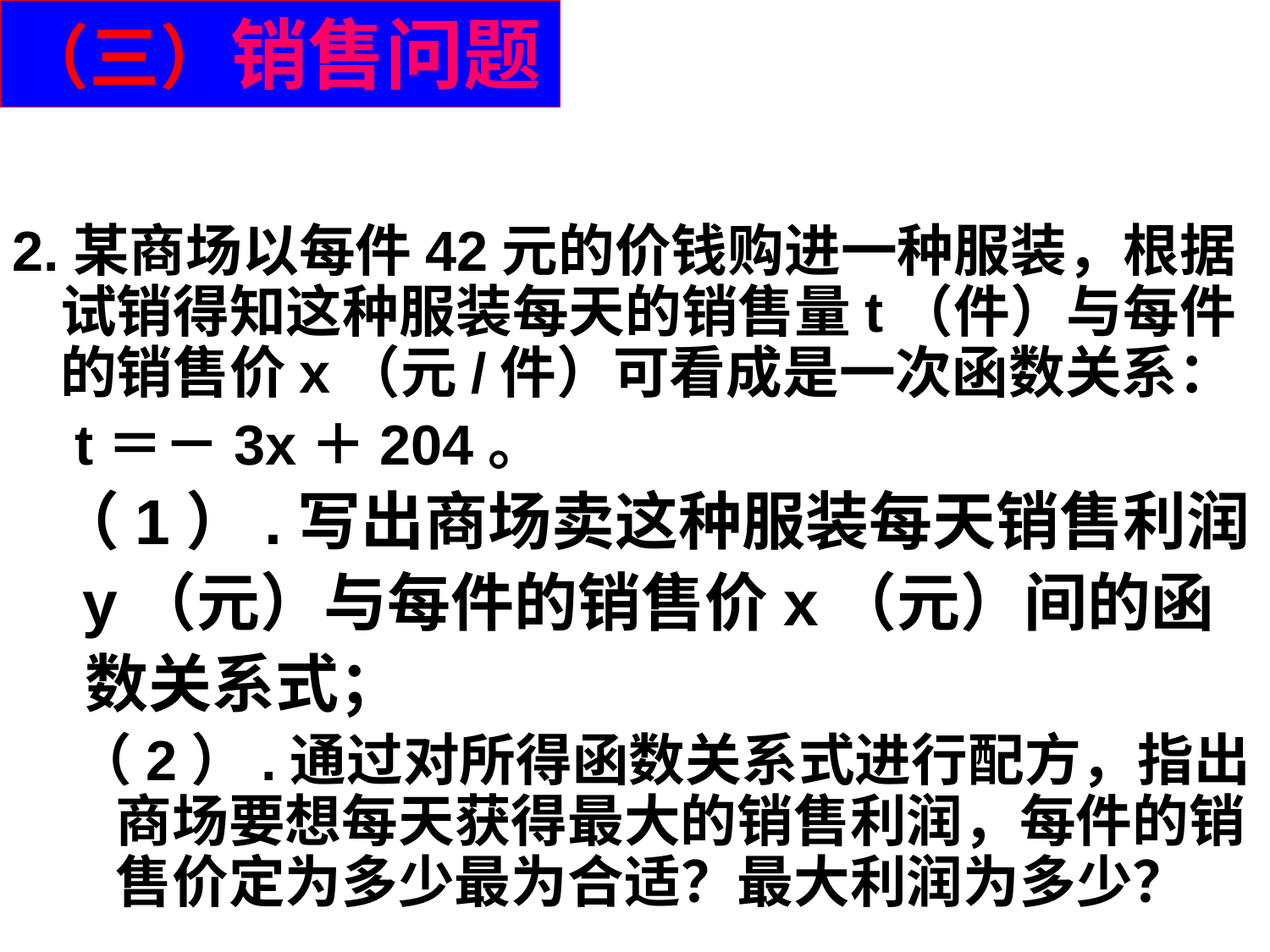

（三）销售问题
2.某商场以每件42元的价钱购进一种服装，根据试销得知这种服装每天的销售量t（件）与每件的销售价x（元/件）可看成是一次函数关系：
    t＝－3x＋204。
  （1）.写出商场卖这种服装每天销售利润
    y（元）与每件的销售价x（元）间的函
    数关系式；
（2）.通过对所得函数关系式进行配方，指出 商场要想每天获得最大的销售利润，每件的销售价定为多少最为合适？最大利润为多少？